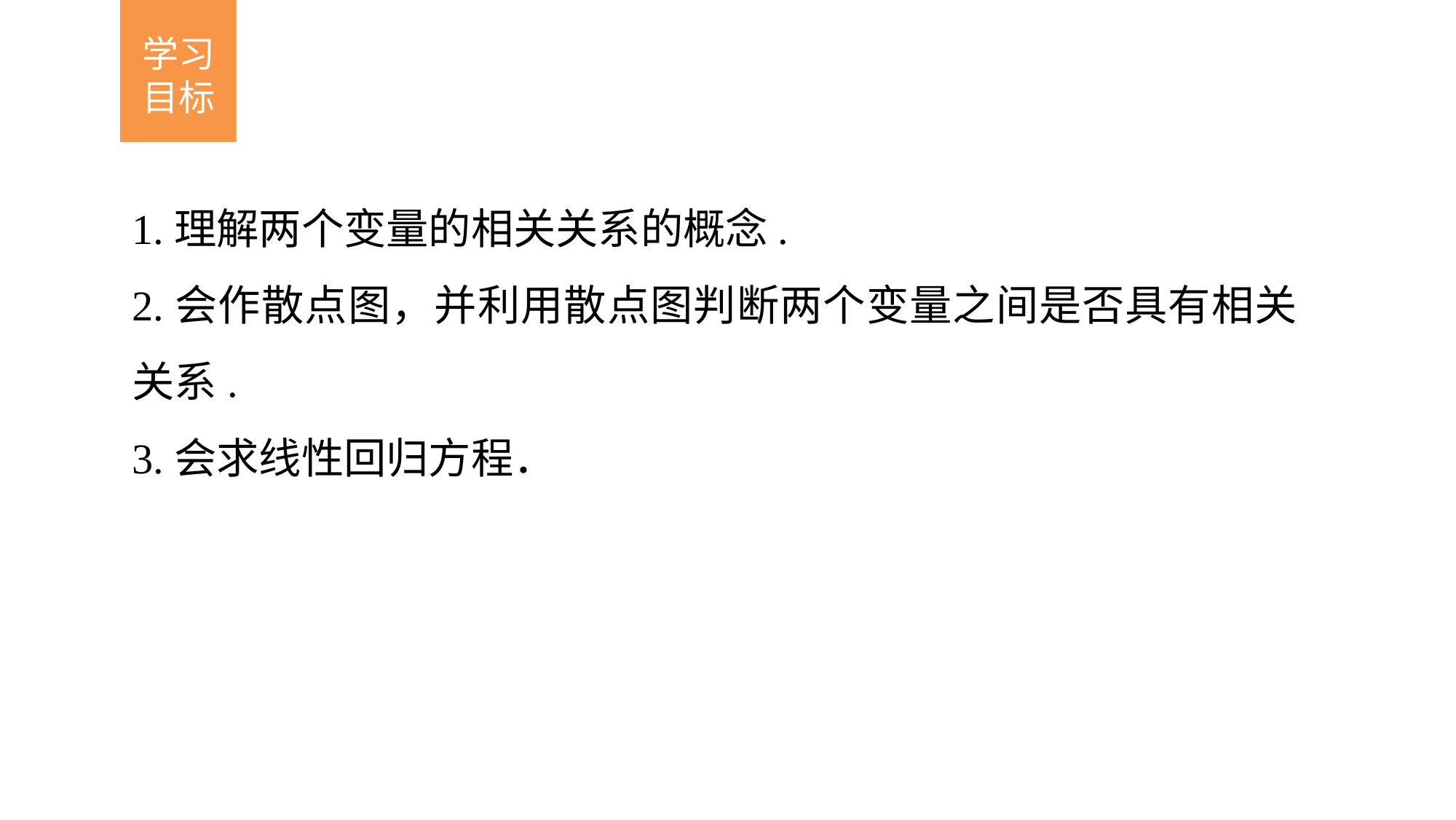

学习目标
1.理解两个变量的相关关系的概念.
2.会作散点图，并利用散点图判断两个变量之间是否具有相关关系.
3.会求线性回归方程．